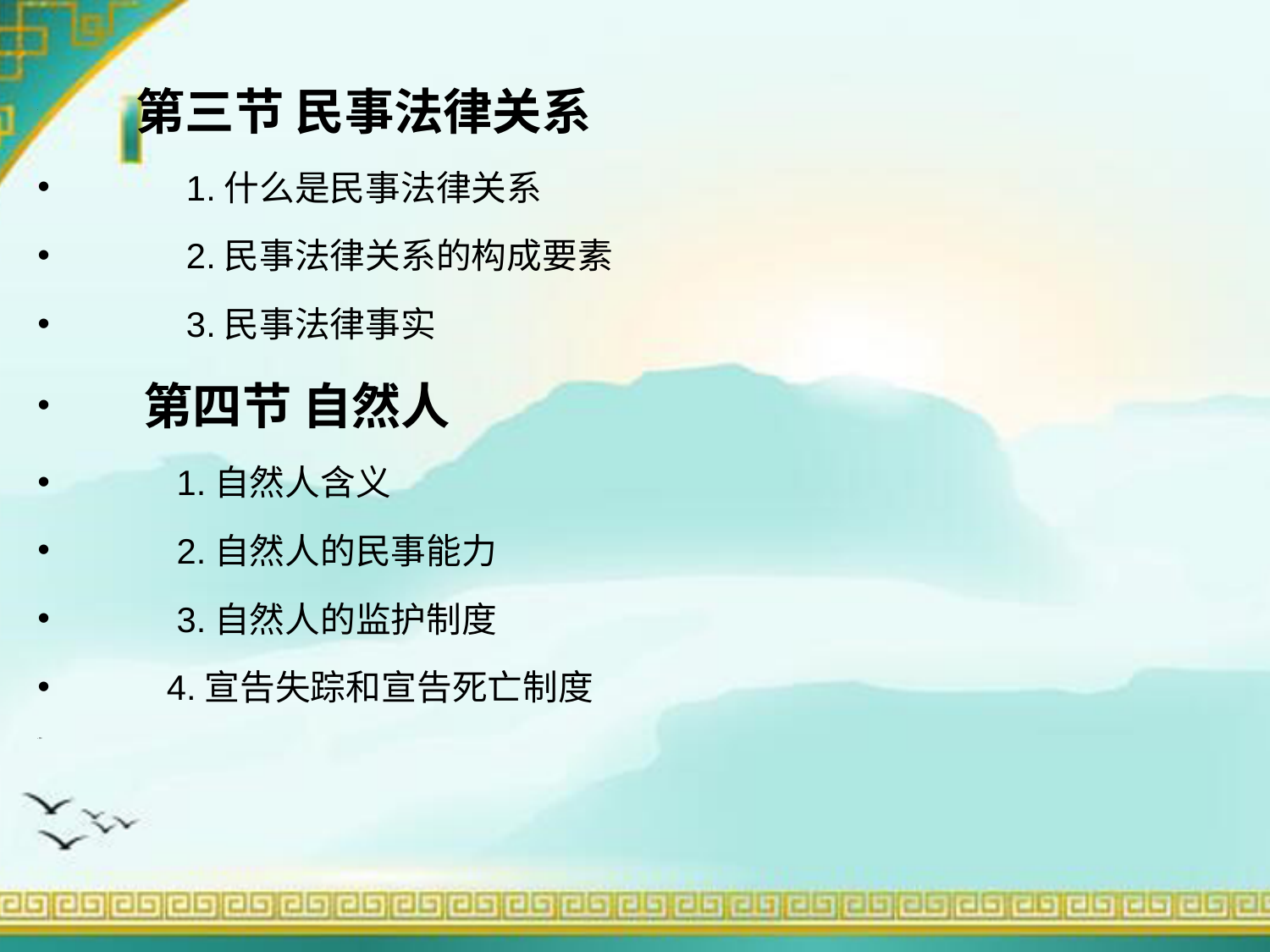

第三节 民事法律关系
              1.什么是民事法律关系
              2.民事法律关系的构成要素
              3.民事法律事实
        第四节 自然人
             1.自然人含义
             2.自然人的民事能力
             3.自然人的监护制度
            4.宣告失踪和宣告死亡制度

 第三